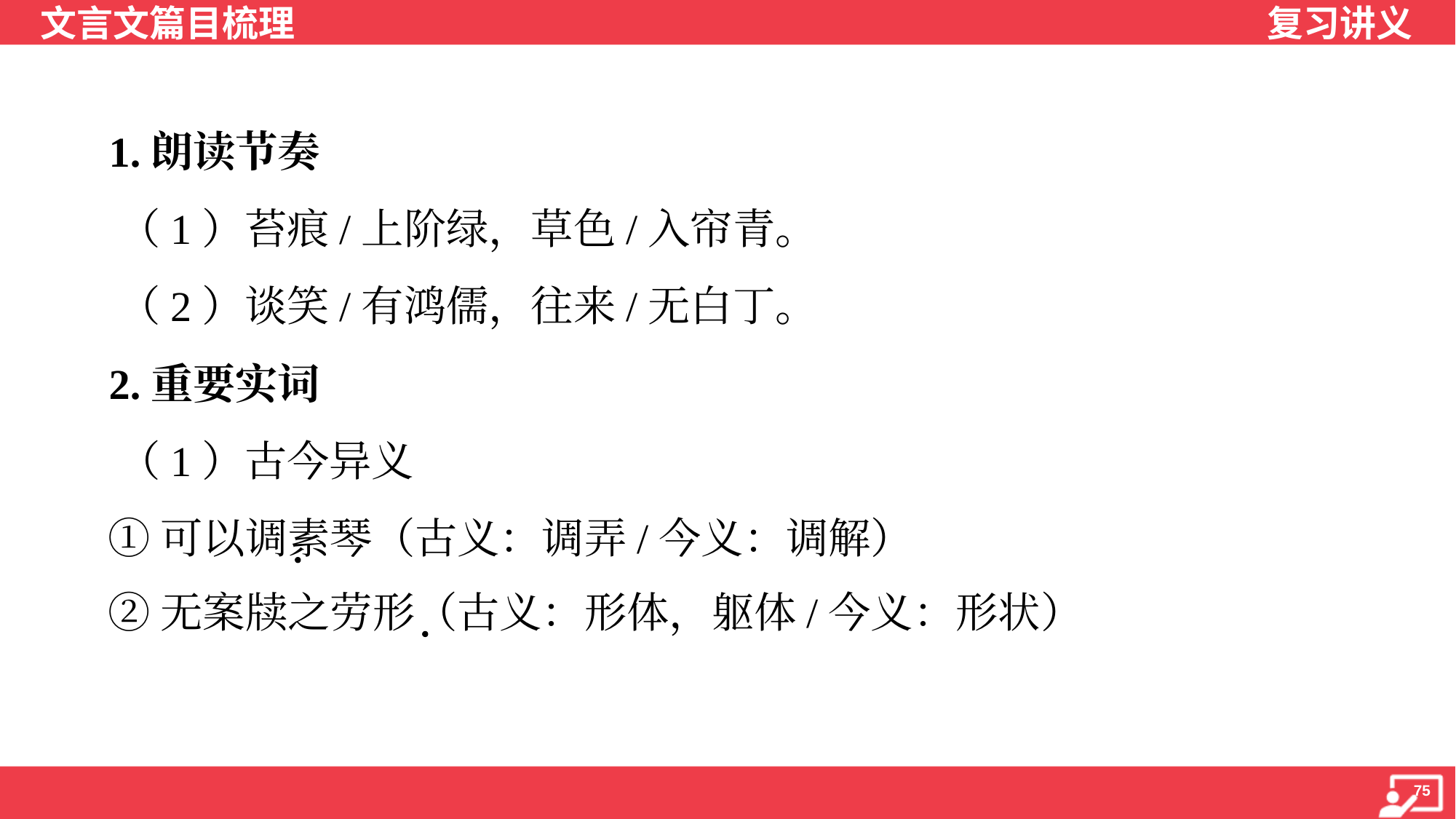

1.朗读节奏
    （1）苔痕/上阶绿，草色/入帘青。
    （2）谈笑/有鸿儒，往来/无白丁。
    2.重要实词
    （1）古今异义
    ①可以调素琴（古义：调弄/今义：调解）
    ②无案牍之劳形（古义：形体，躯体/今义：形状）